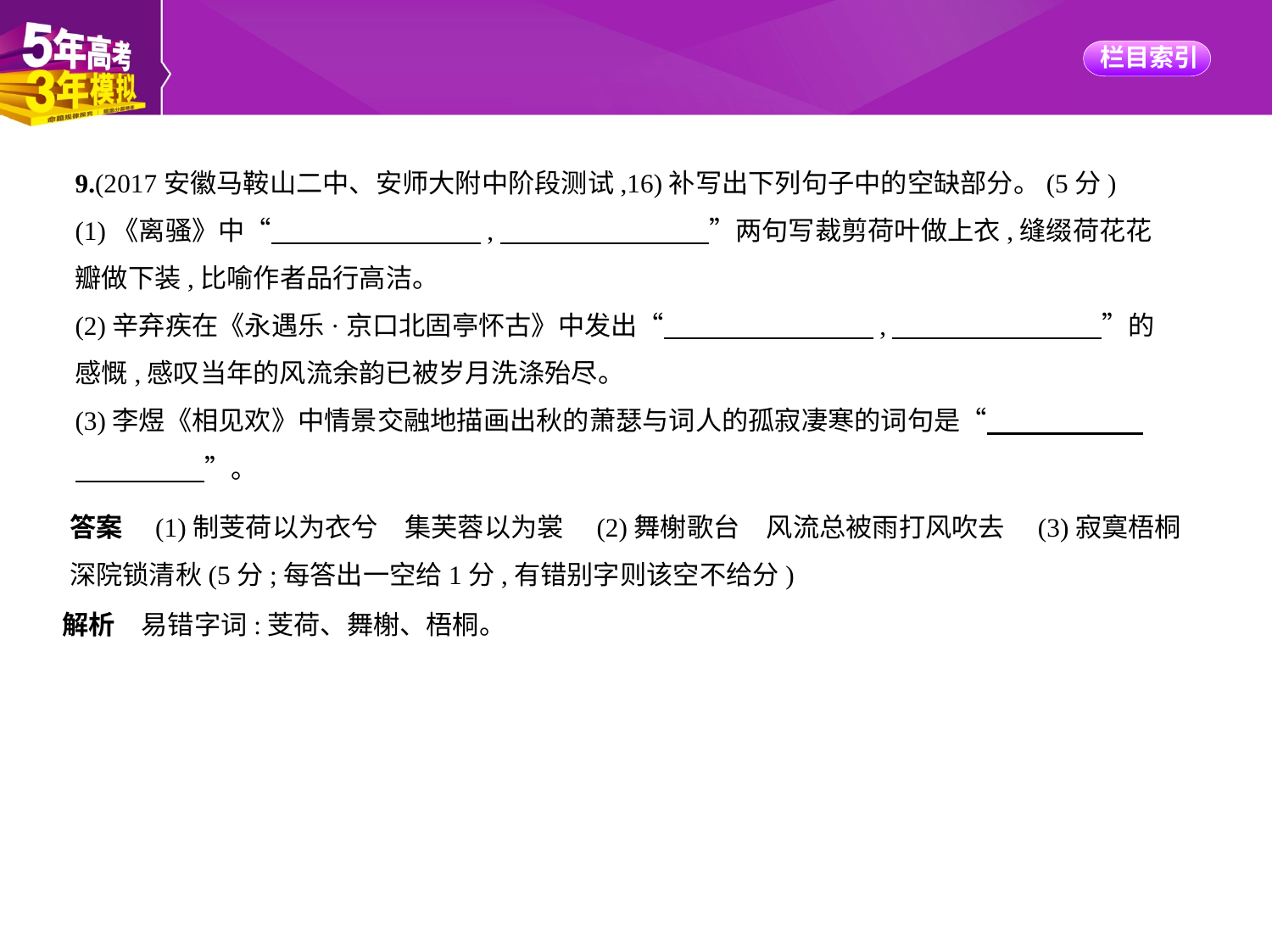

9.(2017安徽马鞍山二中、安师大附中阶段测试,16)补写出下列句子中的空缺部分。(5分)
(1)《离骚》中“　　　　　　　    ,　　　　　　　    ”两句写裁剪荷叶做上衣,缝缀荷花花
瓣做下装,比喻作者品行高洁。
(2)辛弃疾在《永遇乐·京口北固亭怀古》中发出“　　　　　　　    ,　　　　　　　    ”的
感慨,感叹当年的风流余韵已被岁月洗涤殆尽。
(3)李煜《相见欢》中情景交融地描画出秋的萧瑟与词人的孤寂凄寒的词句是“　　　　　    
　　　　    ”。
答案　(1)制芰荷以为衣兮　集芙蓉以为裳　(2)舞榭歌台　风流总被雨打风吹去　(3)寂寞梧桐
深院锁清秋(5分;每答出一空给1分,有错别字则该空不给分)
解析　易错字词:芰荷、舞榭、梧桐。